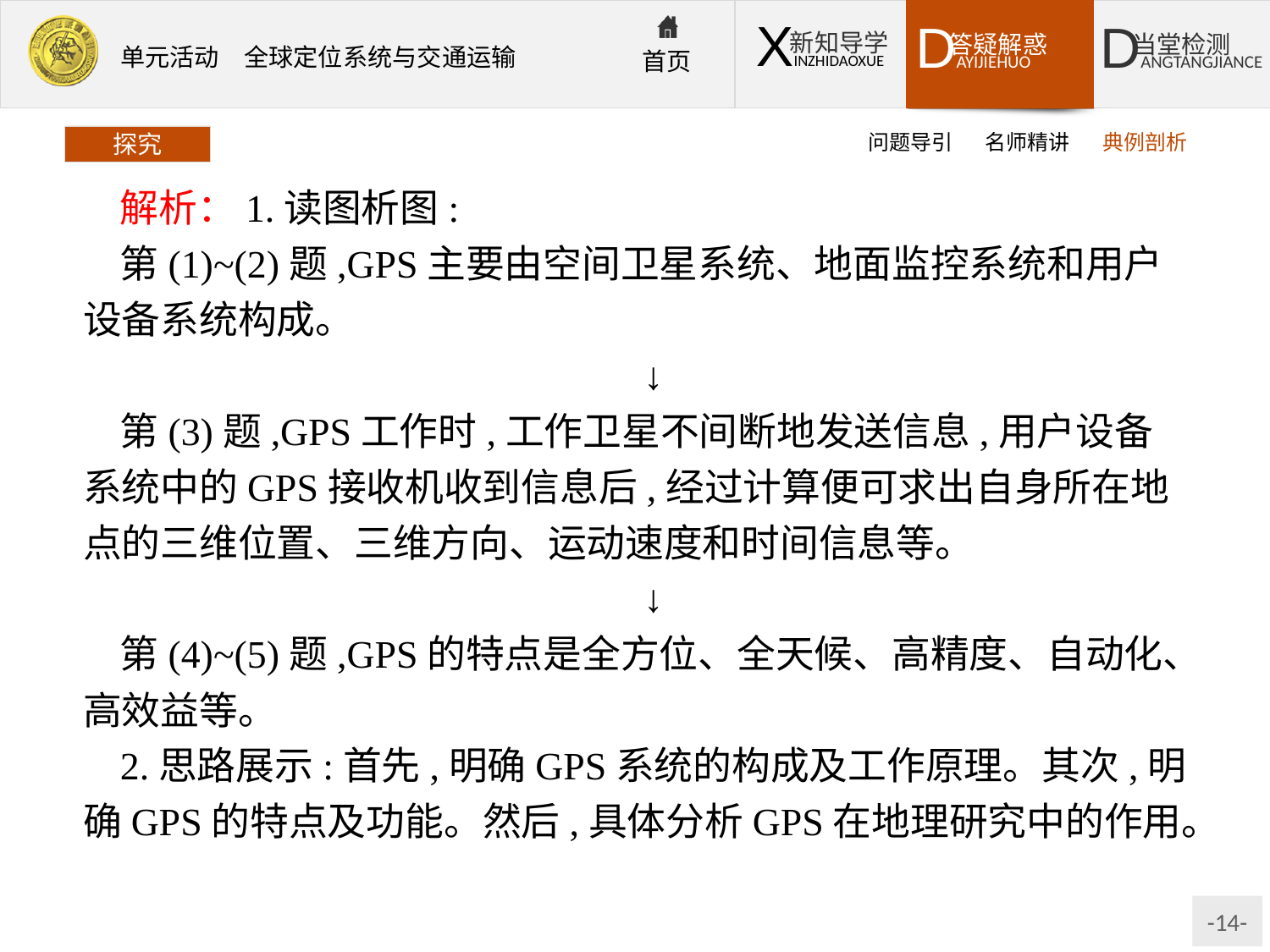

问题导引
名师精讲
典例剖析
探究
解析：1.读图析图:
第(1)~(2)题,GPS主要由空间卫星系统、地面监控系统和用户设备系统构成。
↓
第(3)题,GPS工作时,工作卫星不间断地发送信息,用户设备系统中的GPS接收机收到信息后,经过计算便可求出自身所在地点的三维位置、三维方向、运动速度和时间信息等。
↓
第(4)~(5)题,GPS的特点是全方位、全天候、高精度、自动化、高效益等。
2.思路展示:首先,明确GPS系统的构成及工作原理。其次,明确GPS的特点及功能。然后,具体分析GPS在地理研究中的作用。